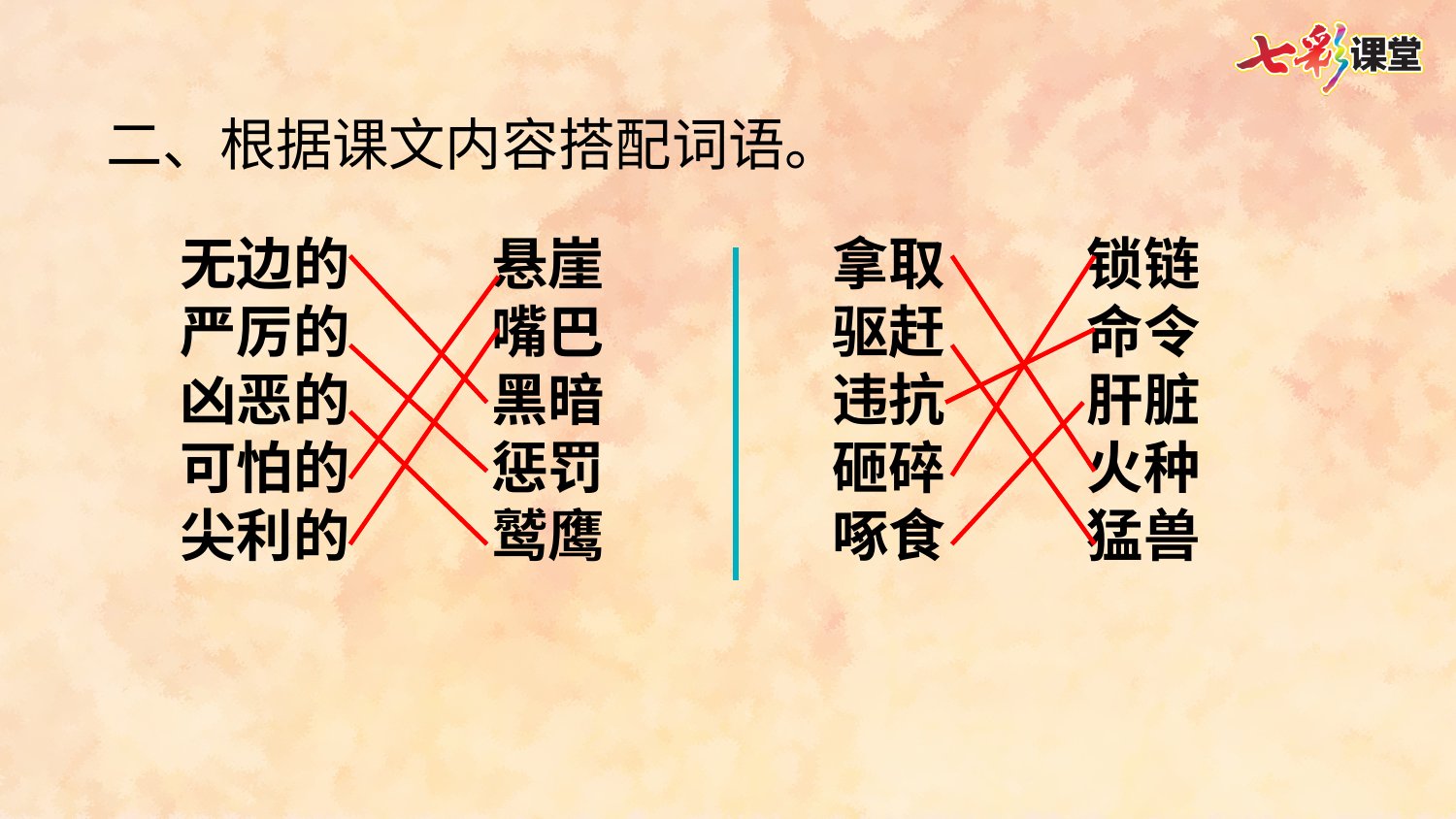

二、根据课文内容搭配词语。

无边的     悬崖        拿取     锁链
严厉的     嘴巴        驱赶     命令
凶恶的     黑暗        违抗     肝脏
可怕的     惩罚        砸碎     火种
尖利的     鹫鹰        啄食     猛兽